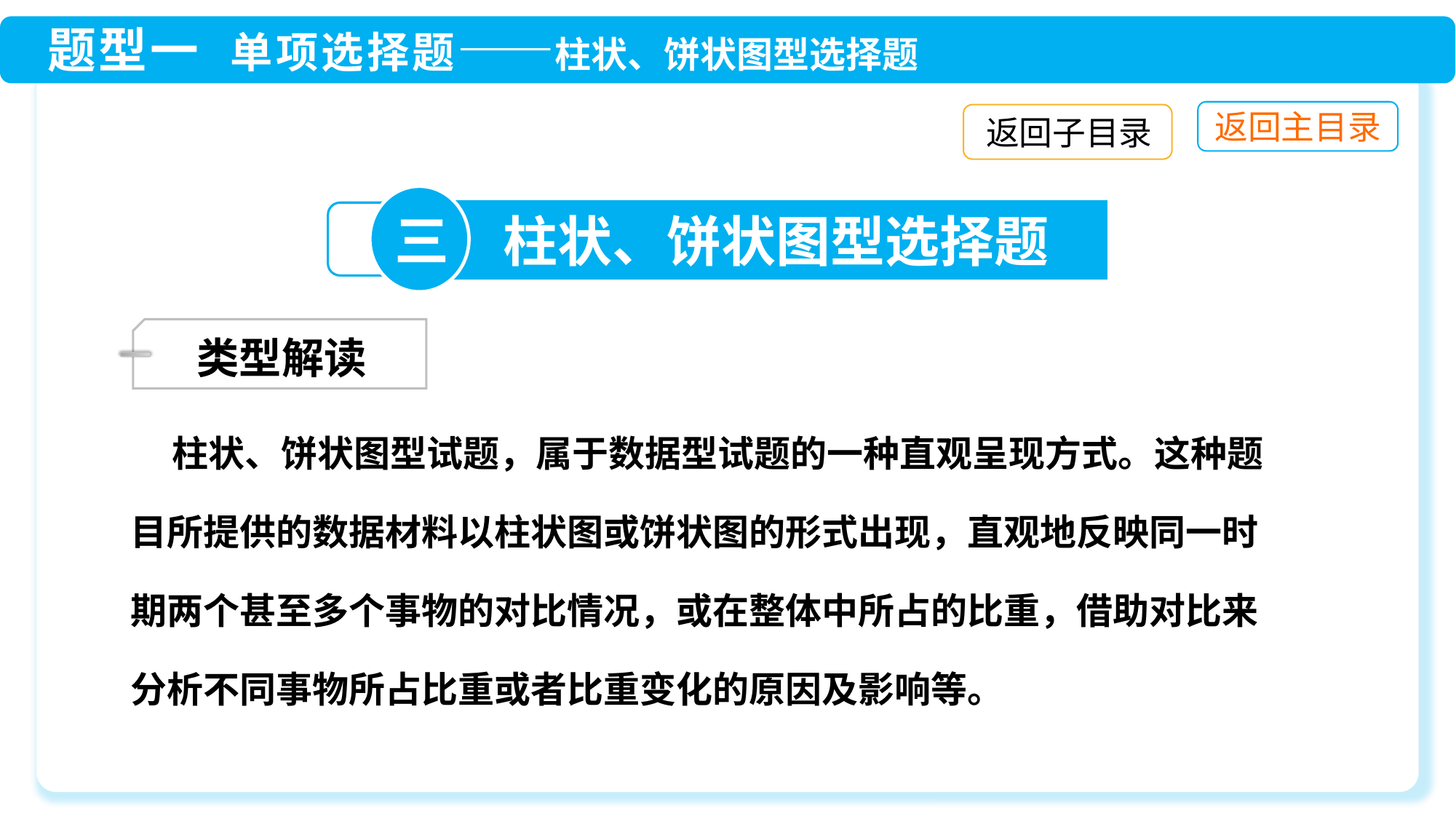

返回子目录
三
 柱状、饼状图型选择题

类型解读

    柱状、饼状图型试题，属于数据型试题的一种直观呈现方式。这种题目所提供的数据材料以柱状图或饼状图的形式出现，直观地反映同一时期两个甚至多个事物的对比情况，或在整体中所占的比重，借助对比来分析不同事物所占比重或者比重变化的原因及影响等。